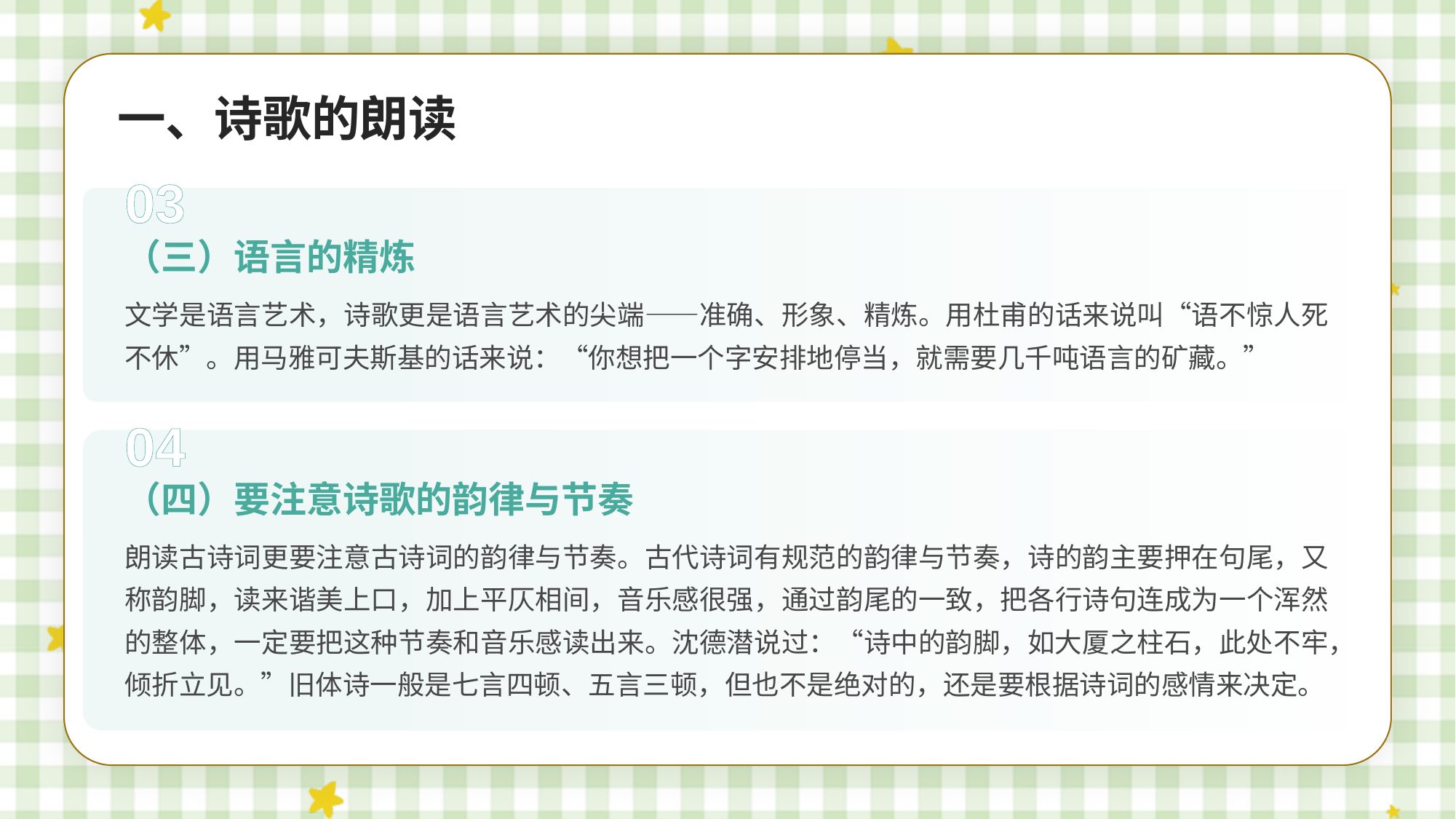

一、诗歌的朗读
03

（三）语言的精炼
文学是语言艺术，诗歌更是语言艺术的尖端——准确、形象、精炼。用杜甫的话来说叫“语不惊人死不休”。用马雅可夫斯基的话来说：“你想把一个字安排地停当，就需要几千吨语言的矿藏。”
04

（四）要注意诗歌的韵律与节奏
朗读古诗词更要注意古诗词的韵律与节奏。古代诗词有规范的韵律与节奏，诗的韵主要押在句尾，又称韵脚，读来谐美上口，加上平仄相间，音乐感很强，通过韵尾的一致，把各行诗句连成为一个浑然的整体，一定要把这种节奏和音乐感读出来。沈德潜说过：“诗中的韵脚，如大厦之柱石，此处不牢，倾折立见。”旧体诗一般是七言四顿、五言三顿，但也不是绝对的，还是要根据诗词的感情来决定。